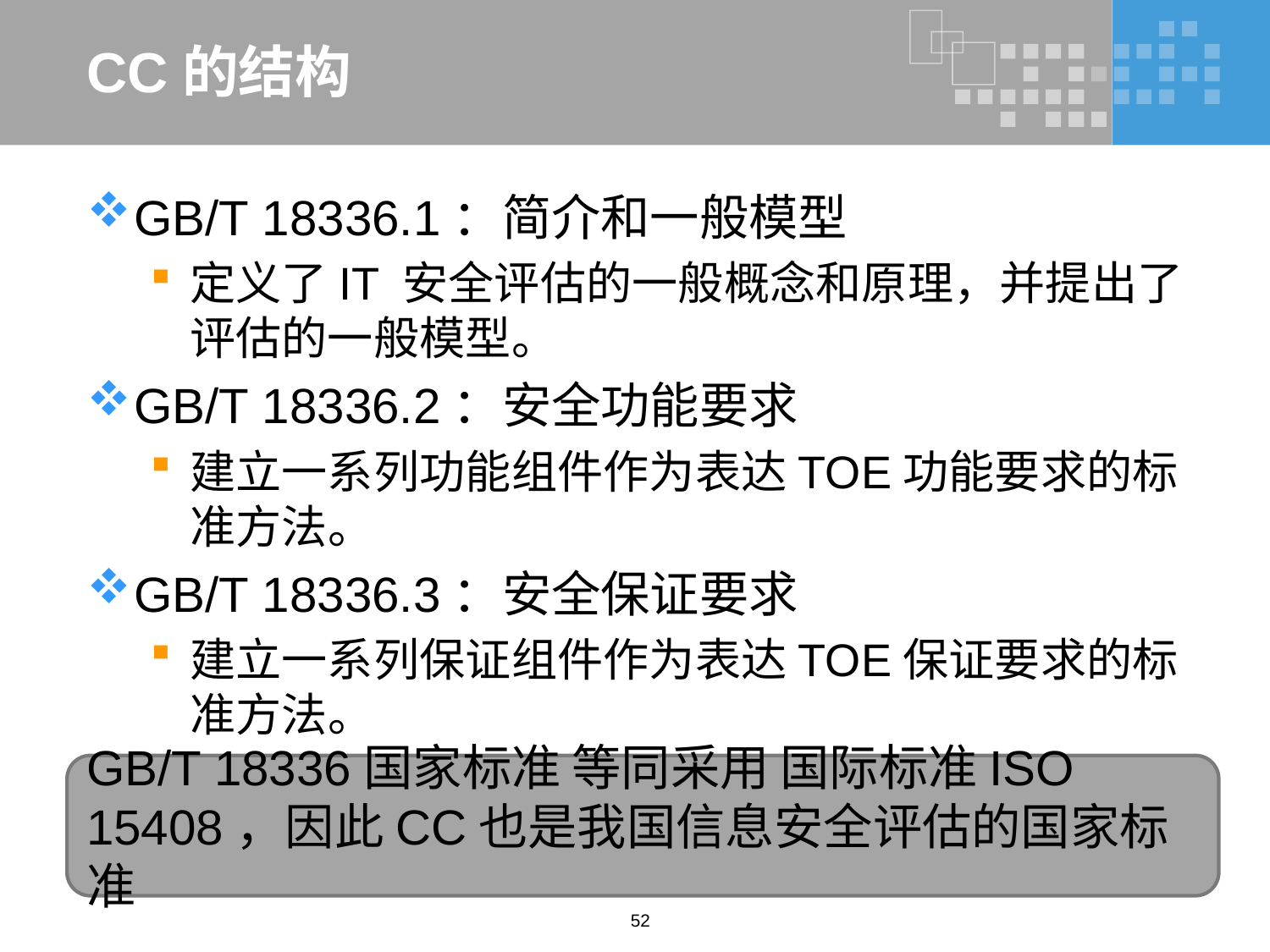

# CC的结构
GB/T 18336.1：简介和一般模型
定义了IT 安全评估的一般概念和原理，并提出了评估的一般模型。
GB/T 18336.2：安全功能要求
建立一系列功能组件作为表达TOE功能要求的标准方法。
GB/T 18336.3：安全保证要求
建立一系列保证组件作为表达TOE保证要求的标准方法。

GB/T 18336国家标准 等同采用 国际标准ISO 15408，因此CC也是我国信息安全评估的国家标准
52